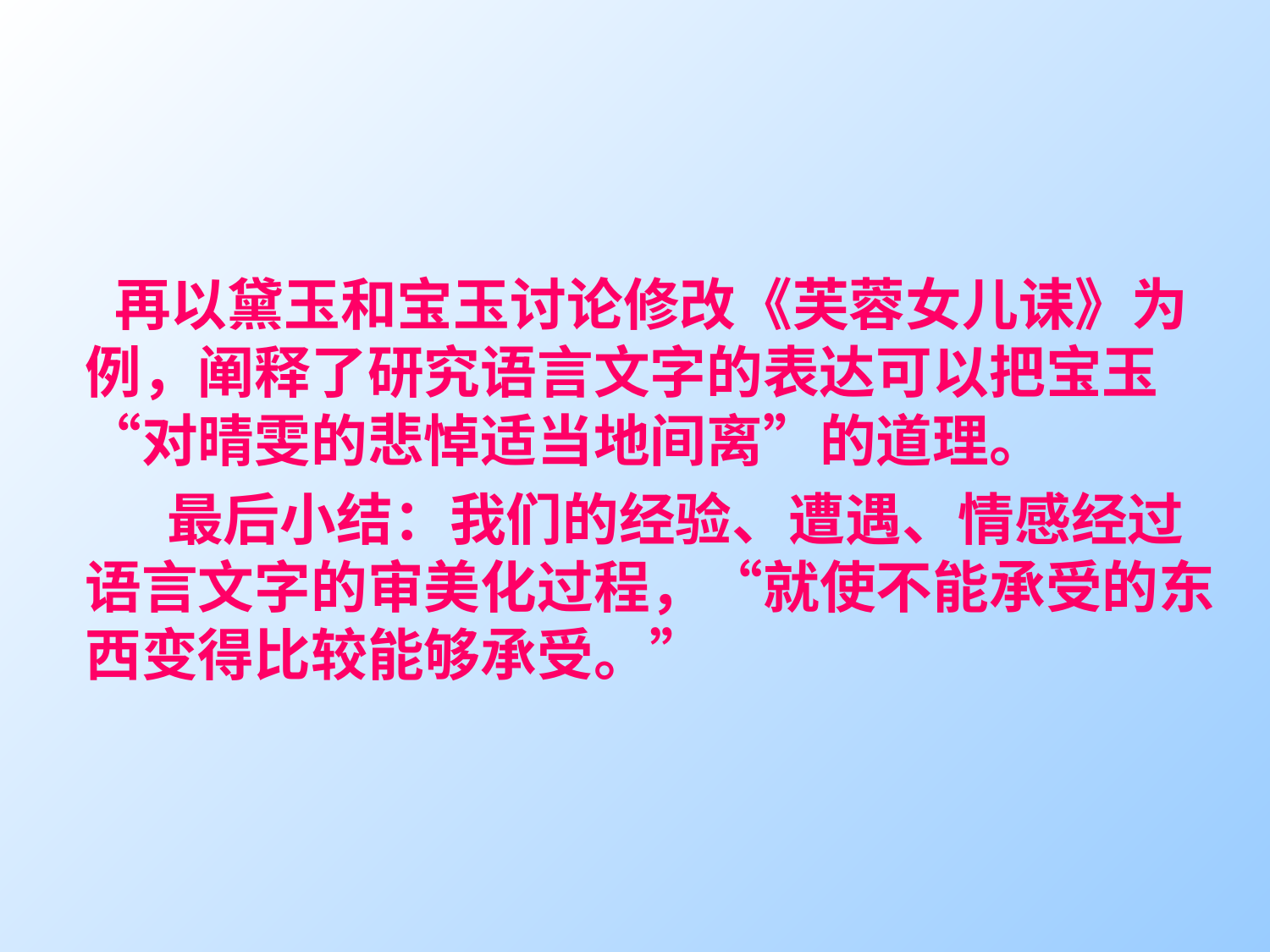

再以黛玉和宝玉讨论修改《芙蓉女儿诔》为例，阐释了研究语言文字的表达可以把宝玉“对晴雯的悲悼适当地间离”的道理。
         最后小结：我们的经验、遭遇、情感经过语言文字的审美化过程，“就使不能承受的东西变得比较能够承受。”